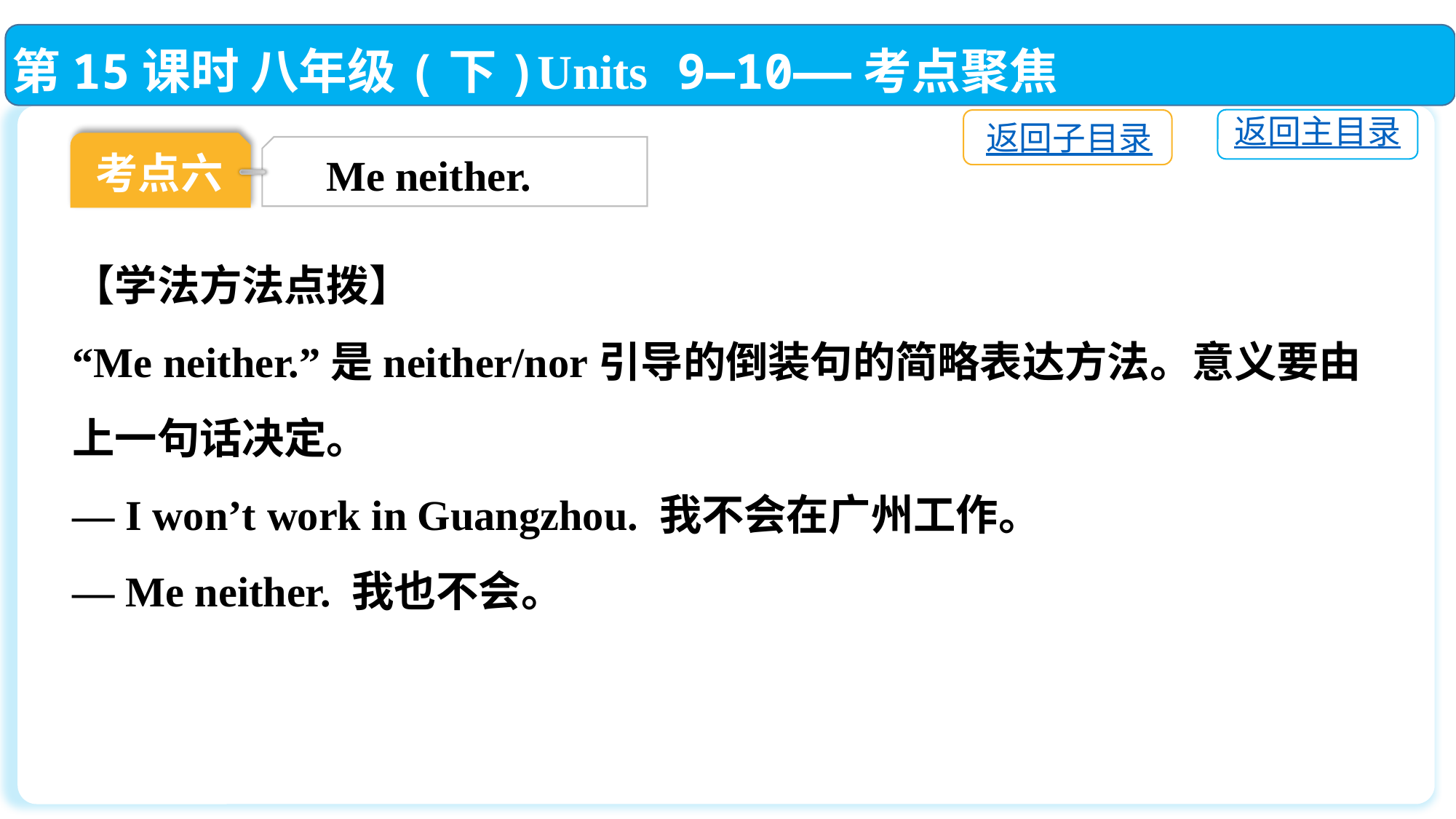

第15课时 八年级(下)Units 9—10——考点聚焦

返回主目录

返回子目录
考点六
Me neither.

【学法方法点拨】
“Me neither.”是neither/nor引导的倒装句的简略表达方法。意义要由上一句话决定。
— I won’t work in Guangzhou. 我不会在广州工作。
— Me neither. 我也不会。